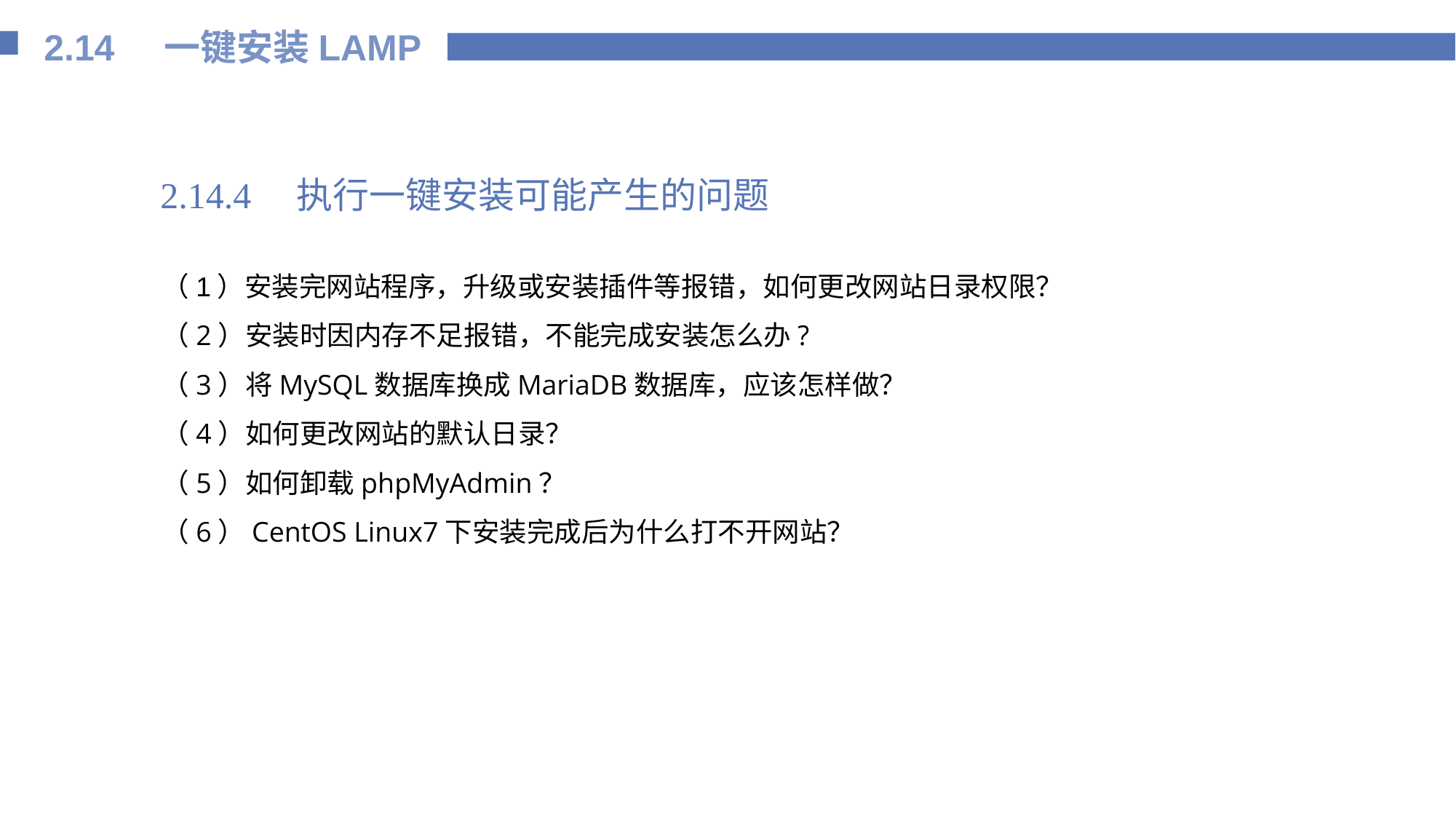

2.14    一键安装LAMP

2.14.4　执行一键安装可能产生的问题
（1）安装完网站程序，升级或安装插件等报错，如何更改网站日录权限？
（2）安装时因内存不足报错，不能完成安装怎么办?
（3）将MySQL数据库换成MariaDB数据库，应该怎样做？
（4）如何更改网站的默认日录？
（5）如何卸载phpMyAdmin？
（6）CentOS Linux7下安装完成后为什么打不开网站？